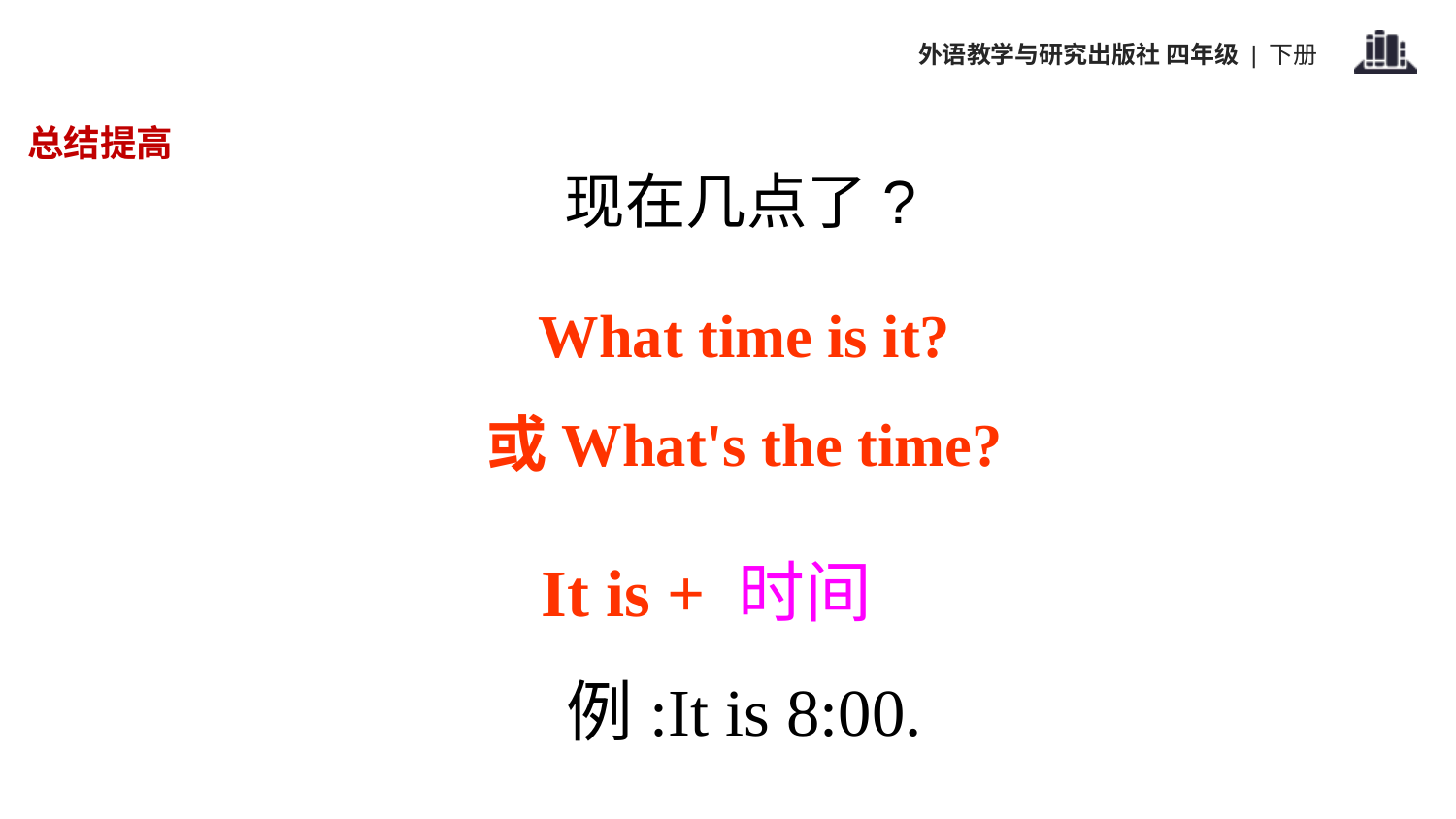

总结提高
现在几点了?
What time is it?
或What's the time?
It is + 时间
例:It is 8:00.